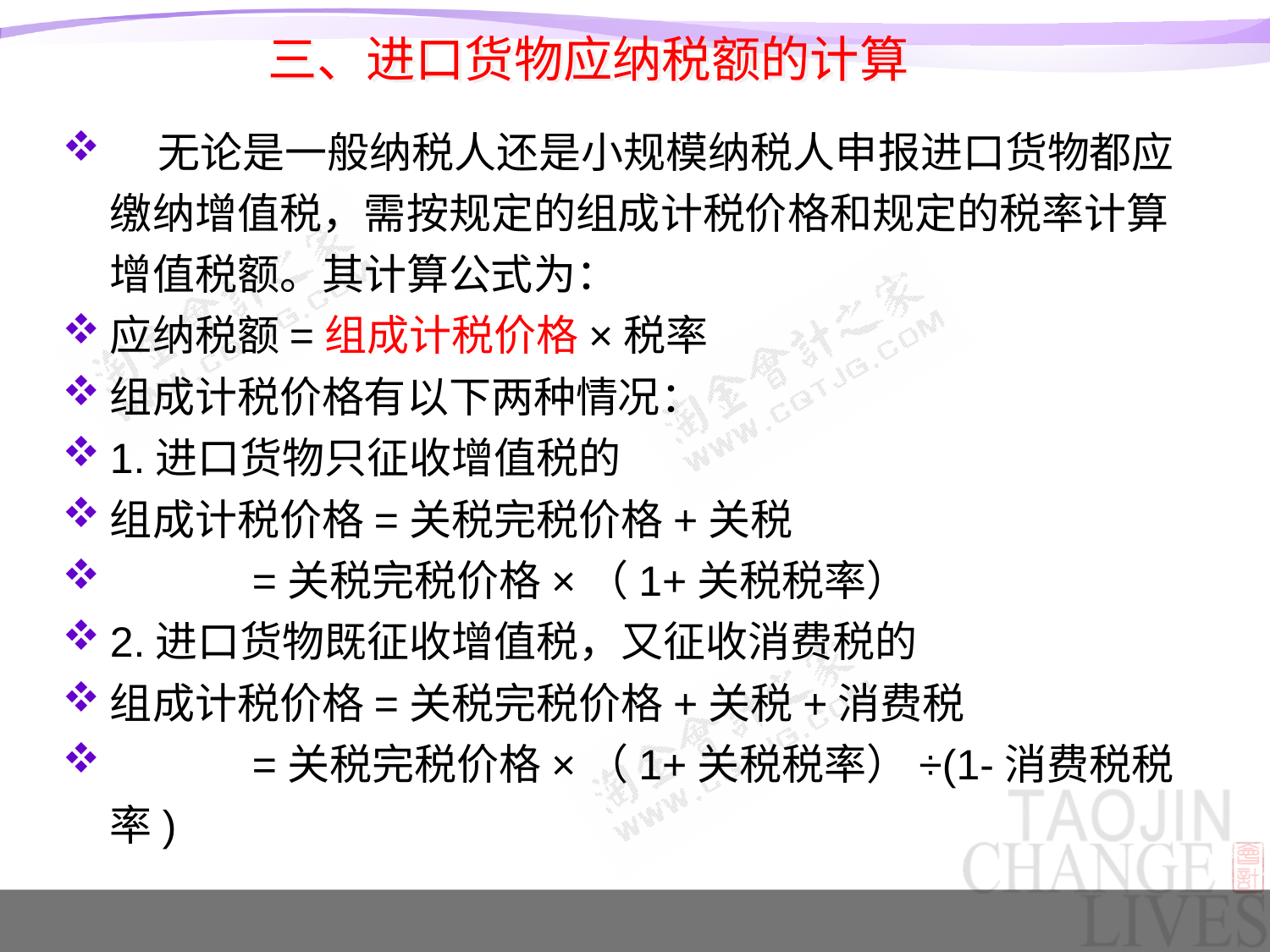

# 三、进口货物应纳税额的计算
    无论是一般纳税人还是小规模纳税人申报进口货物都应缴纳增值税，需按规定的组成计税价格和规定的税率计算增值税额。其计算公式为：
应纳税额=组成计税价格×税率
组成计税价格有以下两种情况：
1.进口货物只征收增值税的
组成计税价格=关税完税价格+关税
            =关税完税价格×（1+关税税率）
2.进口货物既征收增值税，又征收消费税的
组成计税价格=关税完税价格+关税+消费税
            =关税完税价格×（1+关税税率）÷(1-消费税税率)